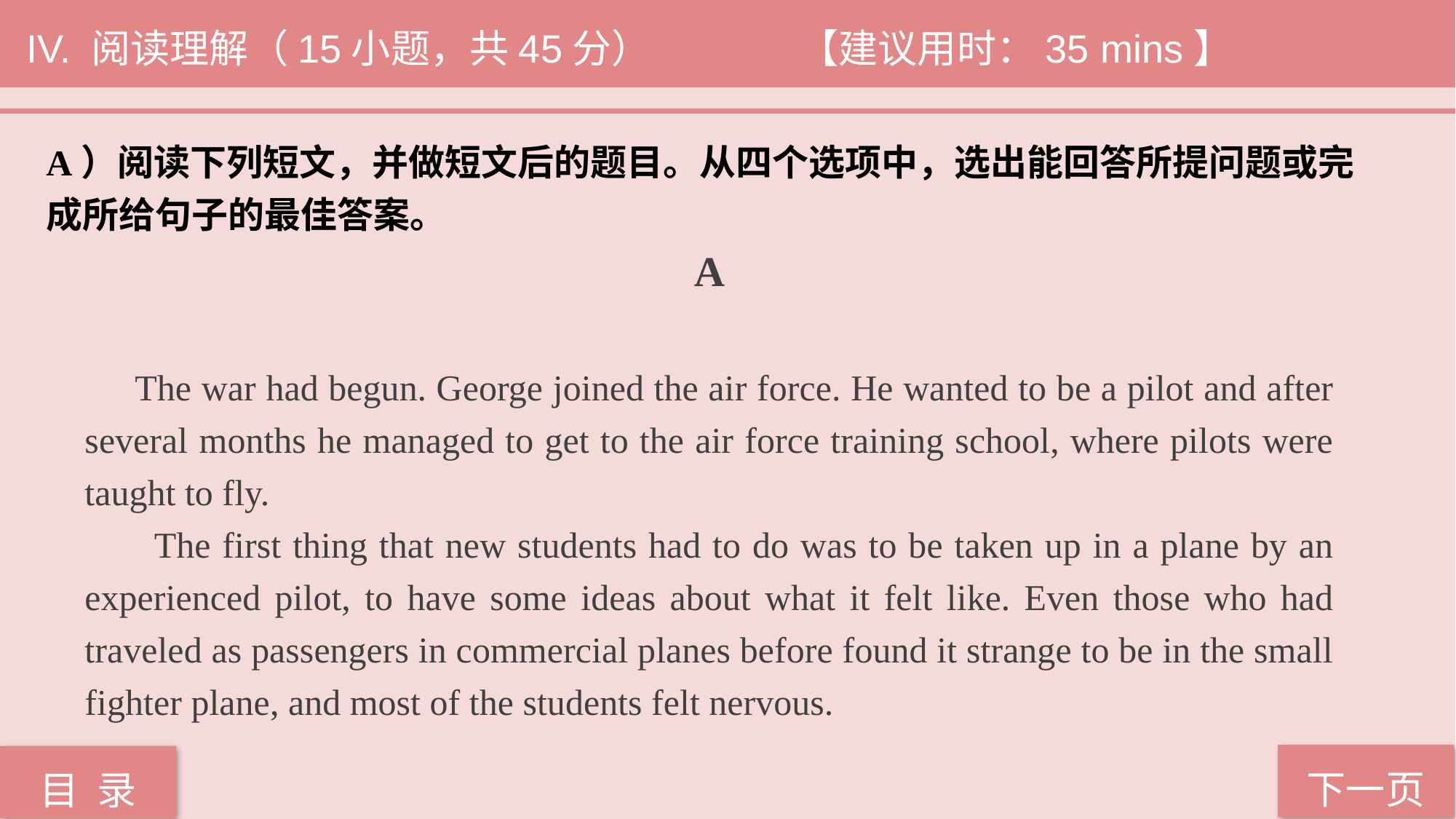

IV. 阅读理解（15小题，共45分） 		 【建议用时：35 mins】
A）阅读下列短文，并做短文后的题目。从四个选项中，选出能回答所提问题或完
成所给句子的最佳答案。
                                                                   A

     The war had begun. George joined the air force. He wanted to be a pilot and after several months he managed to get to the air force training school, where pilots were taught to fly.
      The first thing that new students had to do was to be taken up in a plane by an experienced pilot, to have some ideas about what it felt like. Even those who had traveled as passengers in commercial planes before found it strange to be in the small fighter plane, and most of the students felt nervous.